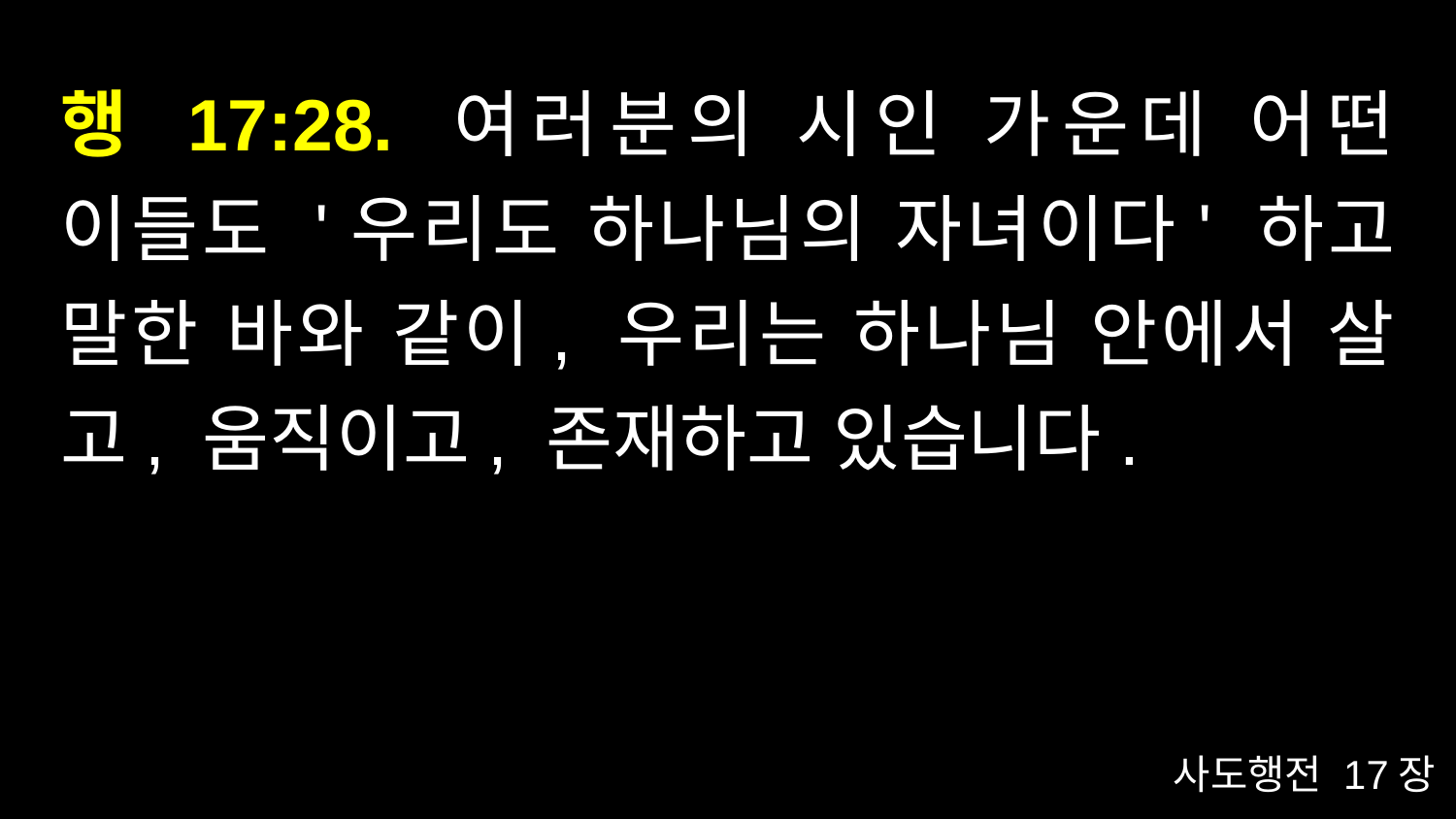

# 행 17:28. 여러분의 시인 가운데 어떤 이들도 '우리도 하나님의 자녀이다' 하고 말한 바와 같이, 우리는 하나님 안에서 살고, 움직이고, 존재하고 있습니다.
사도행전 17장